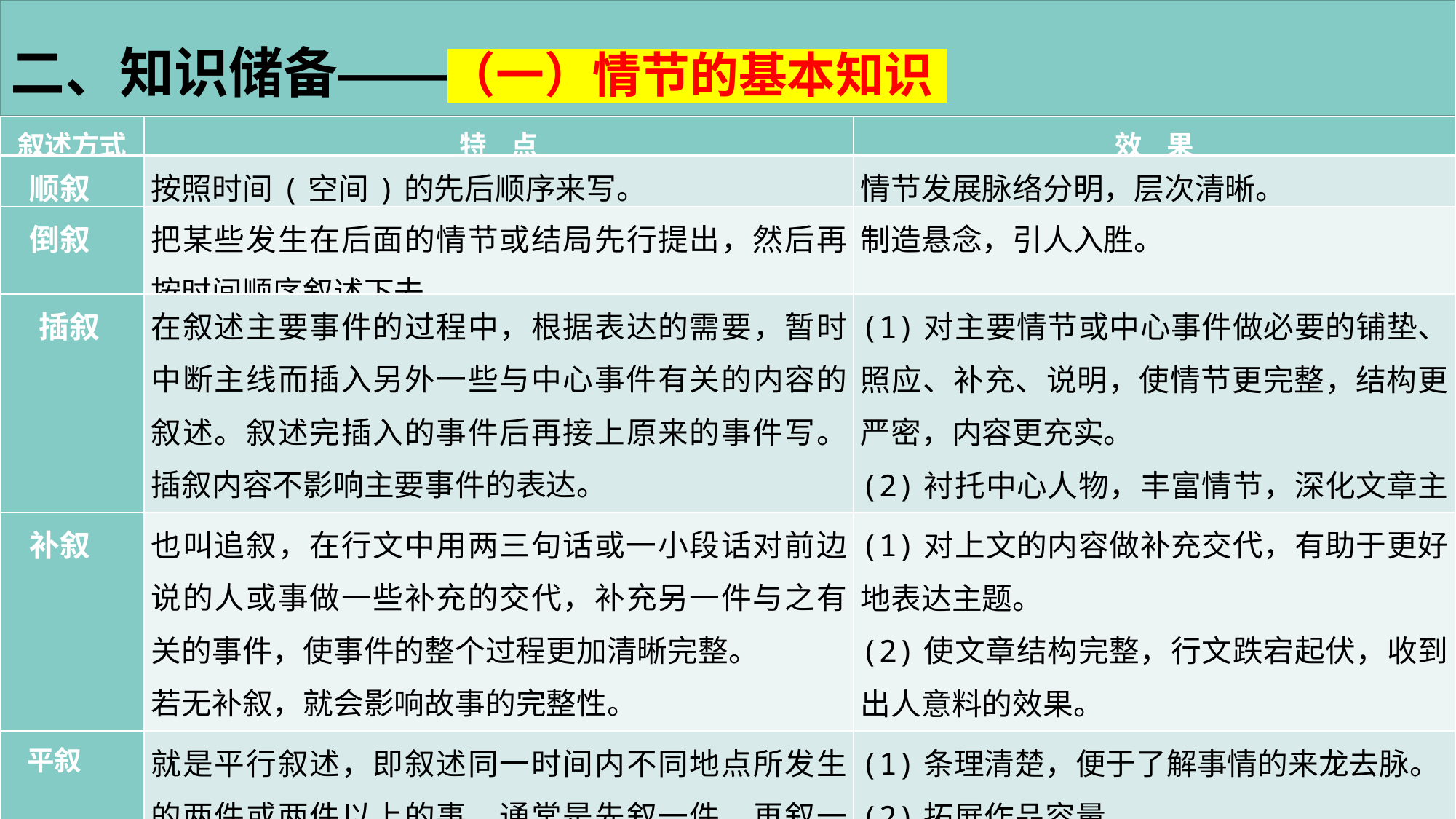

二、知识储备——（一）情节的基本知识

| 叙述方式 | 特 点 | 效 果 |
| --- | --- | --- |
| 顺叙 | 按照时间(空间)的先后顺序来写。 | 情节发展脉络分明，层次清晰。 |
| 倒叙 | 把某些发生在后面的情节或结局先行提出，然后再按时间顺序叙述下去。 | 制造悬念，引人入胜。 |
| 插叙 | 在叙述主要事件的过程中，根据表达的需要，暂时中断主线而插入另外一些与中心事件有关的内容的叙述。叙述完插入的事件后再接上原来的事件写。插叙内容不影响主要事件的表达。 | (1)对主要情节或中心事件做必要的铺垫、照应、补充、说明，使情节更完整，结构更严密，内容更充实。 (2)衬托中心人物，丰富情节，深化文章主题。 |
| 补叙 | 也叫追叙，在行文中用两三句话或一小段话对前边说的人或事做一些补充的交代，补充另一件与之有关的事件，使事件的整个过程更加清晰完整。 若无补叙，就会影响故事的完整性。 | (1)对上文的内容做补充交代，有助于更好地表达主题。 (2)使文章结构完整，行文跌宕起伏，收到出人意料的效果。 |
| 平叙 | 就是平行叙述，即叙述同一时间内不同地点所发生的两件或两件以上的事。通常是先叙一件，再叙一件，常称为“花开两朵，各表一枝”，因此又叫作分叙。 | (1)条理清楚，便于了解事情的来龙去脉。 (2)拓展作品容量。 |